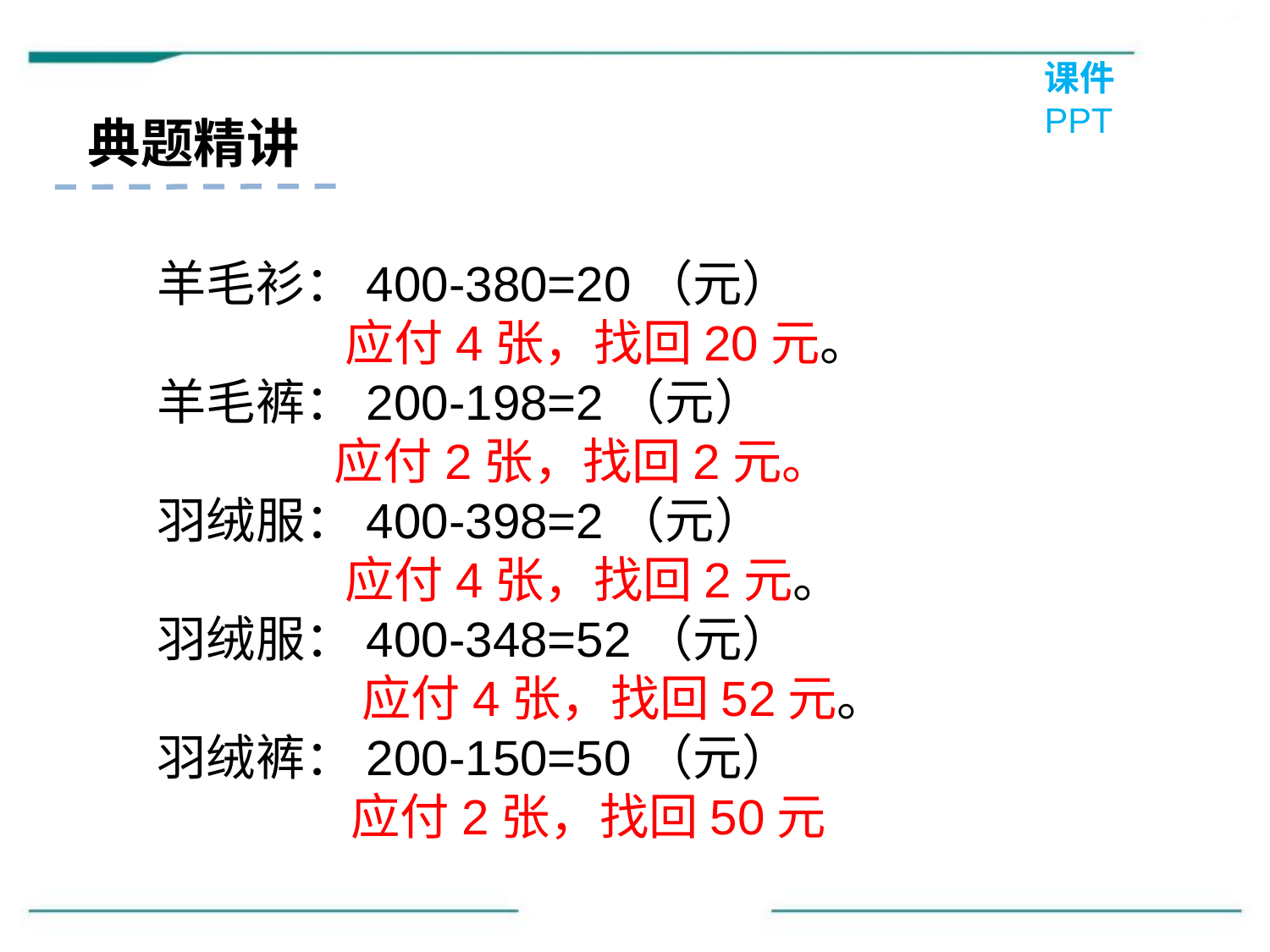

课件PPT
典题精讲

羊毛衫：400-380=20（元）
                应付4张，找回20元。
羊毛裤：200-198=2（元）
               应付2张，找回2元。
羽绒服：400-398=2（元）
                应付4张，找回2元。
羽绒服：400-348=52（元）
	      应付4张，找回52元。
羽绒裤：200-150=50（元）
	     应付2张，找回50元